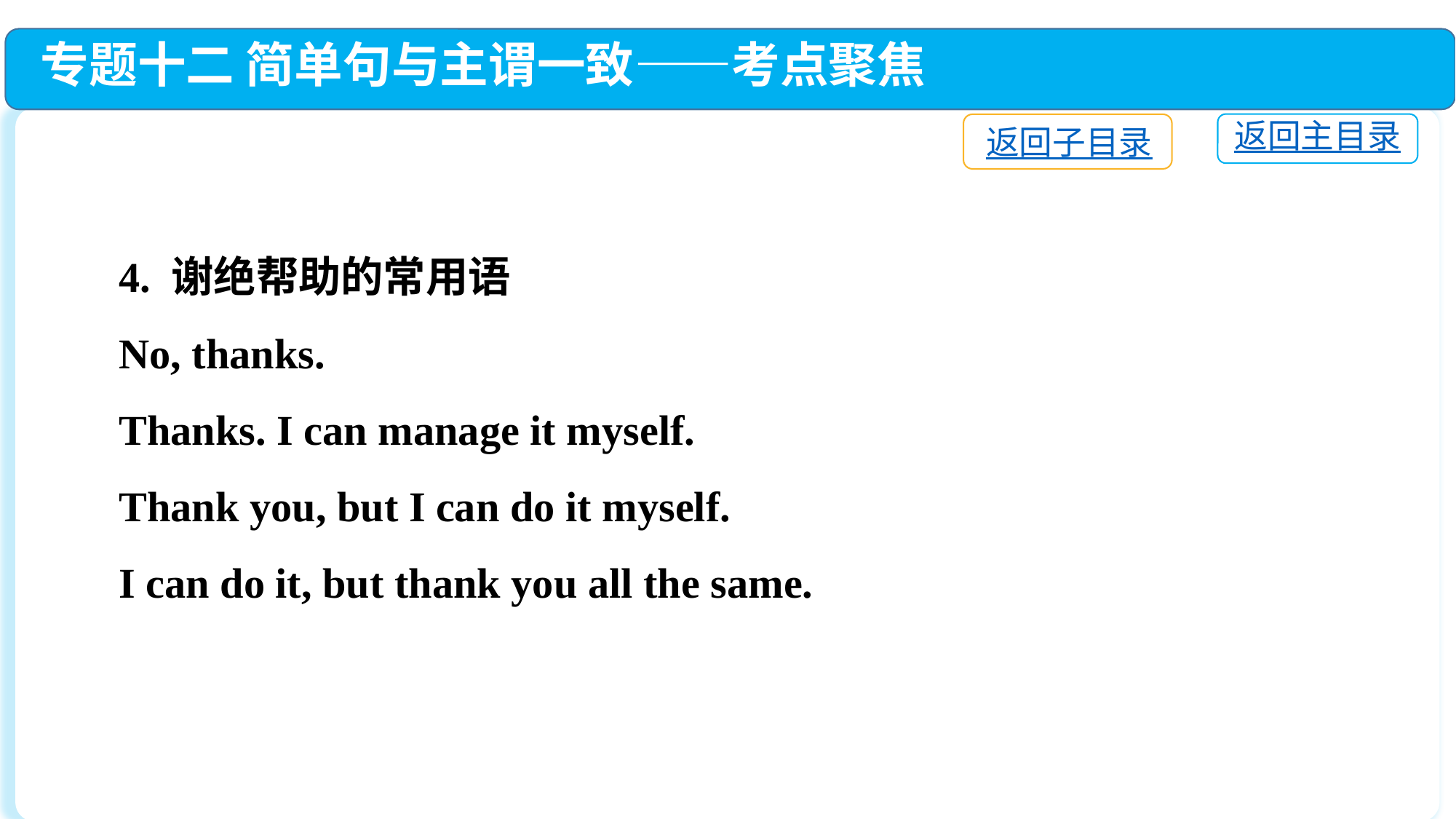

专题十二 简单句与主谓一致——考点聚焦

返回主目录

返回子目录
4. 谢绝帮助的常用语
No, thanks.
Thanks. I can manage it myself.
Thank you, but I can do it myself.
I can do it, but thank you all the same.